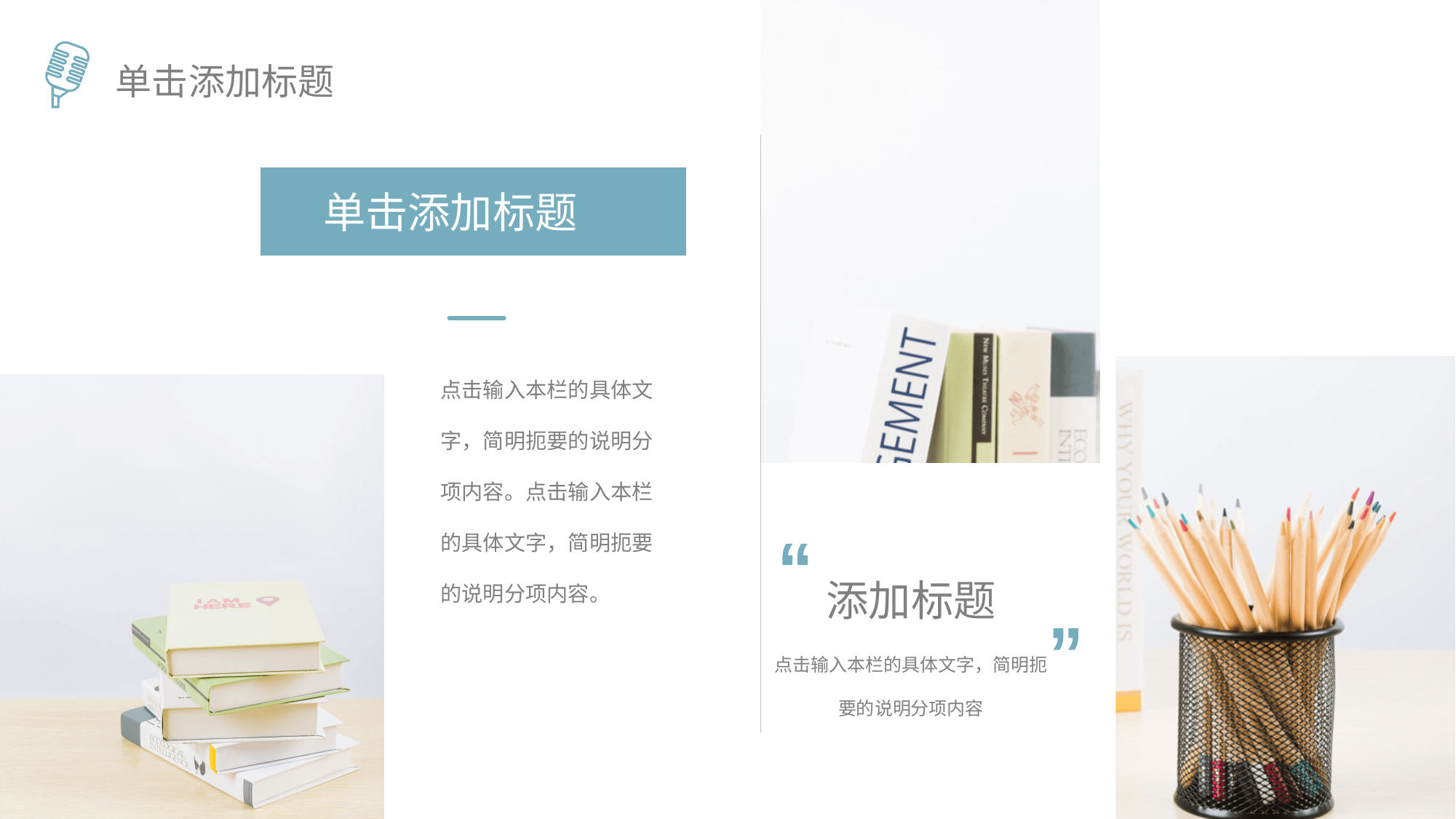

单击添加标题

单击添加标题
点击输入本栏的具体文字，简明扼要的说明分项内容。点击输入本栏的具体文字，简明扼要的说明分项内容。

“
”
添加标题
点击输入本栏的具体文字，简明扼要的说明分项内容